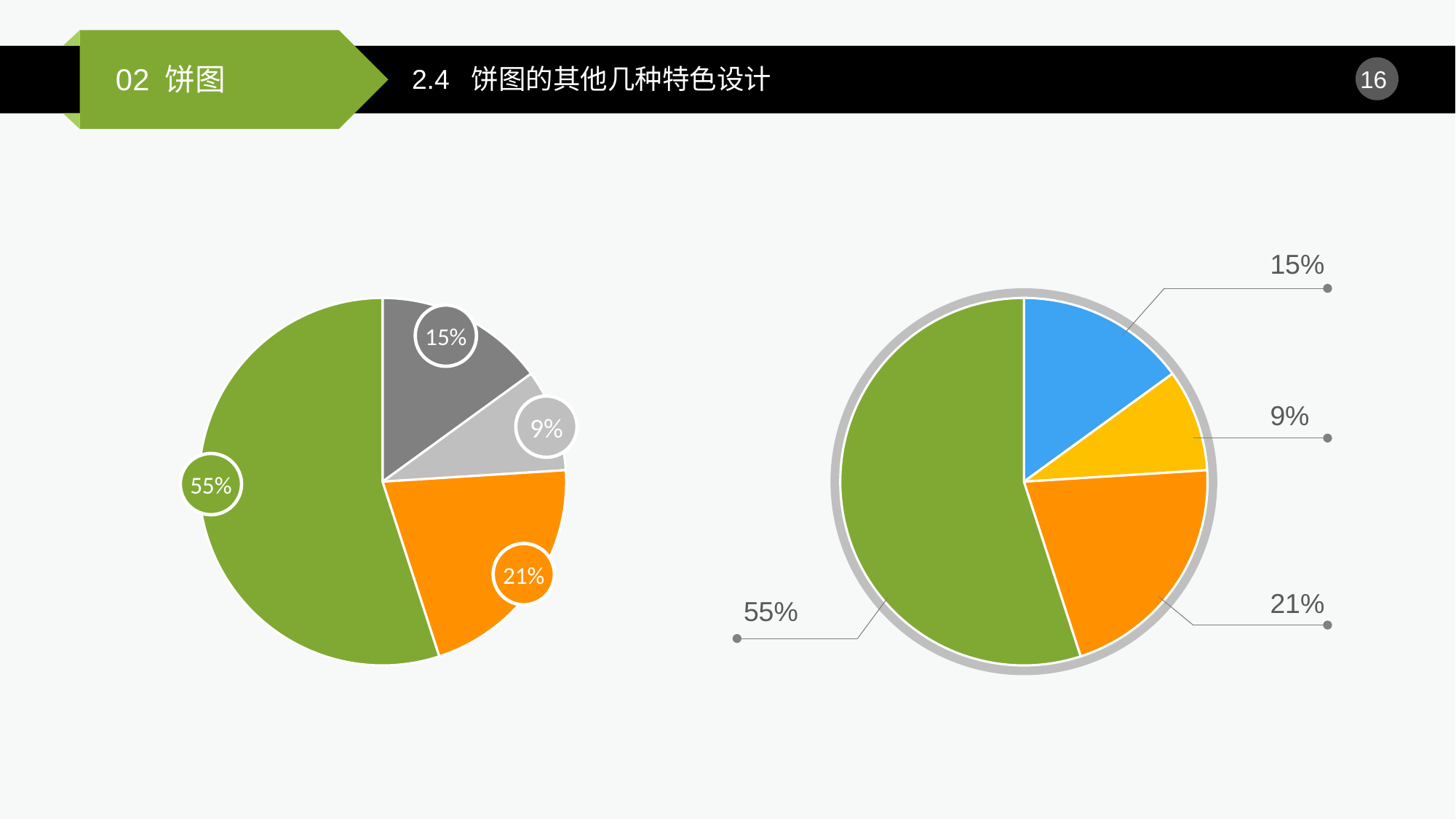

2.4  饼图的其他几种特色设计
15%

### Chart

| Category | 销售额 |
|---|---|
| 第一季度 | 0.15 |
| 第二季度 | 0.09 |
| 第三季度 | 0.21 |
| 第四季度 | 0.55 |
9%
21%
55%

### Chart

| Category | 销售额 |
|---|---|
| 第一季度 | 0.15 |
| 第二季度 | 0.09 |
| 第三季度 | 0.21 |
| 第四季度 | 0.55 |
15%
9%
55%
21%